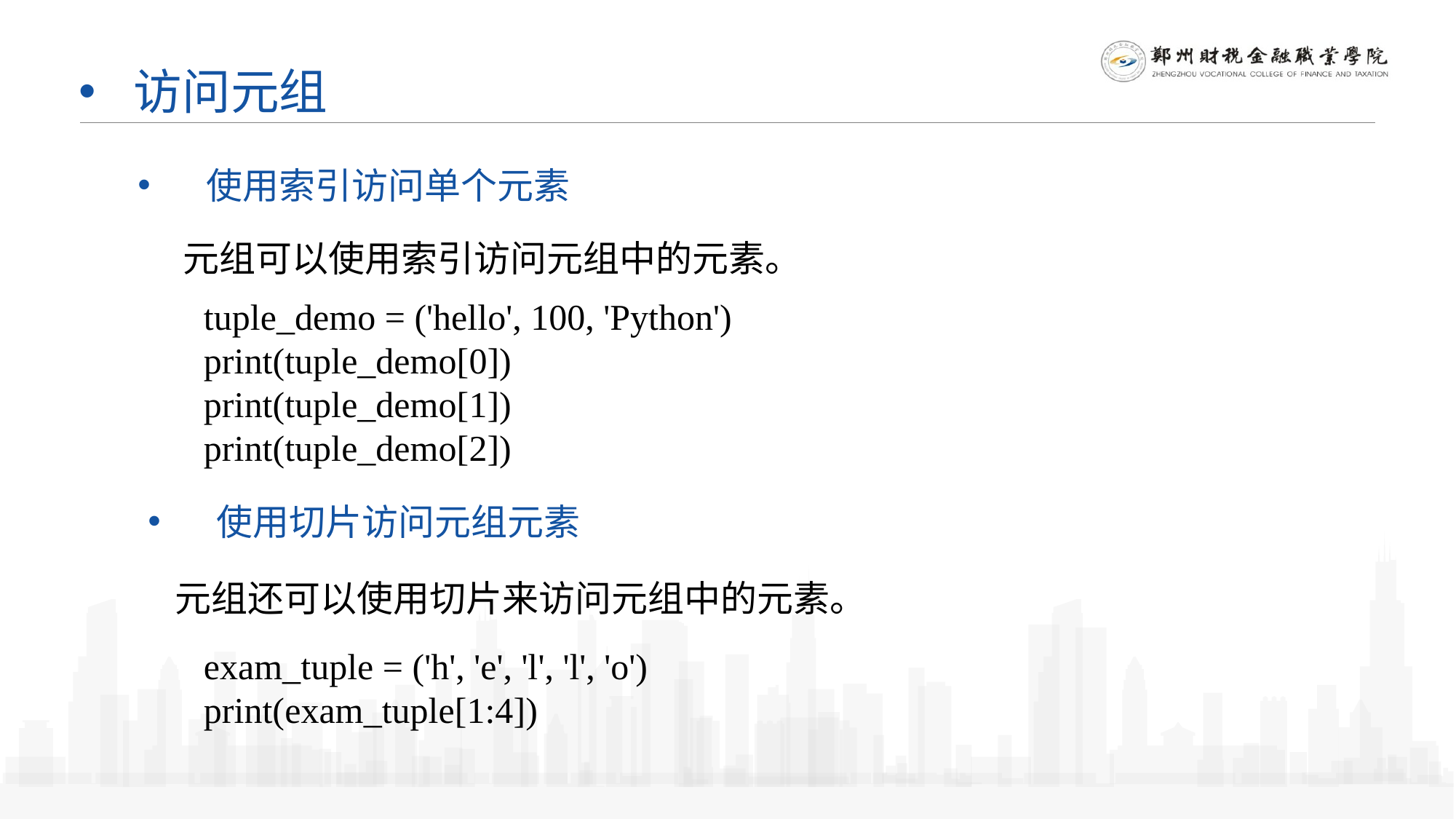

访问元组
使用索引访问单个元素
元组可以使用索引访问元组中的元素。
tuple_demo = ('hello', 100, 'Python')
print(tuple_demo[0])
print(tuple_demo[1])
print(tuple_demo[2])
使用切片访问元组元素
元组还可以使用切片来访问元组中的元素。
exam_tuple = ('h', 'e', 'l', 'l', 'o')
print(exam_tuple[1:4])